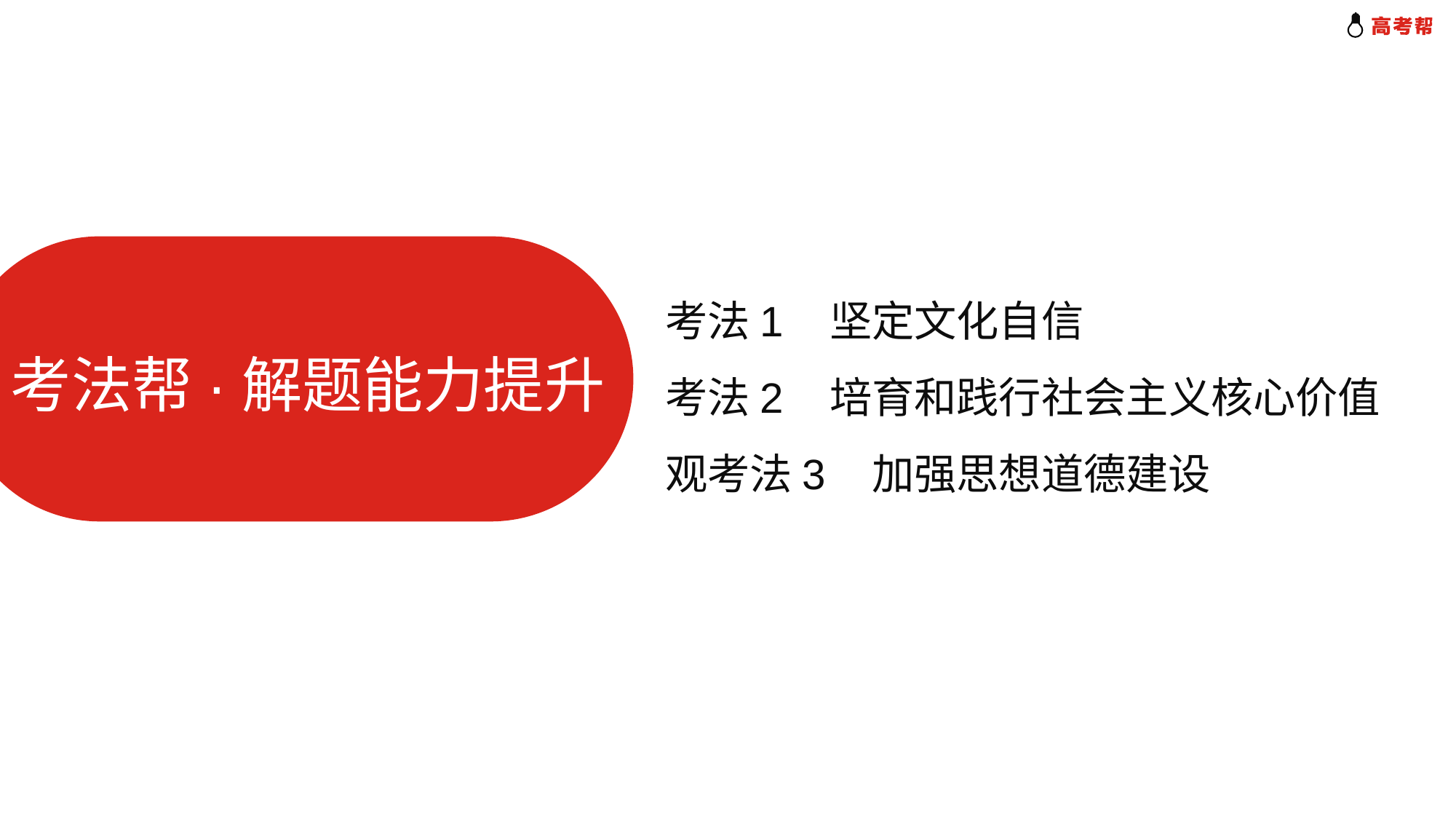

考法1   坚定文化自信
考法2   培育和践行社会主义核心价值观考法3   加强思想道德建设
考法帮·解题能力提升